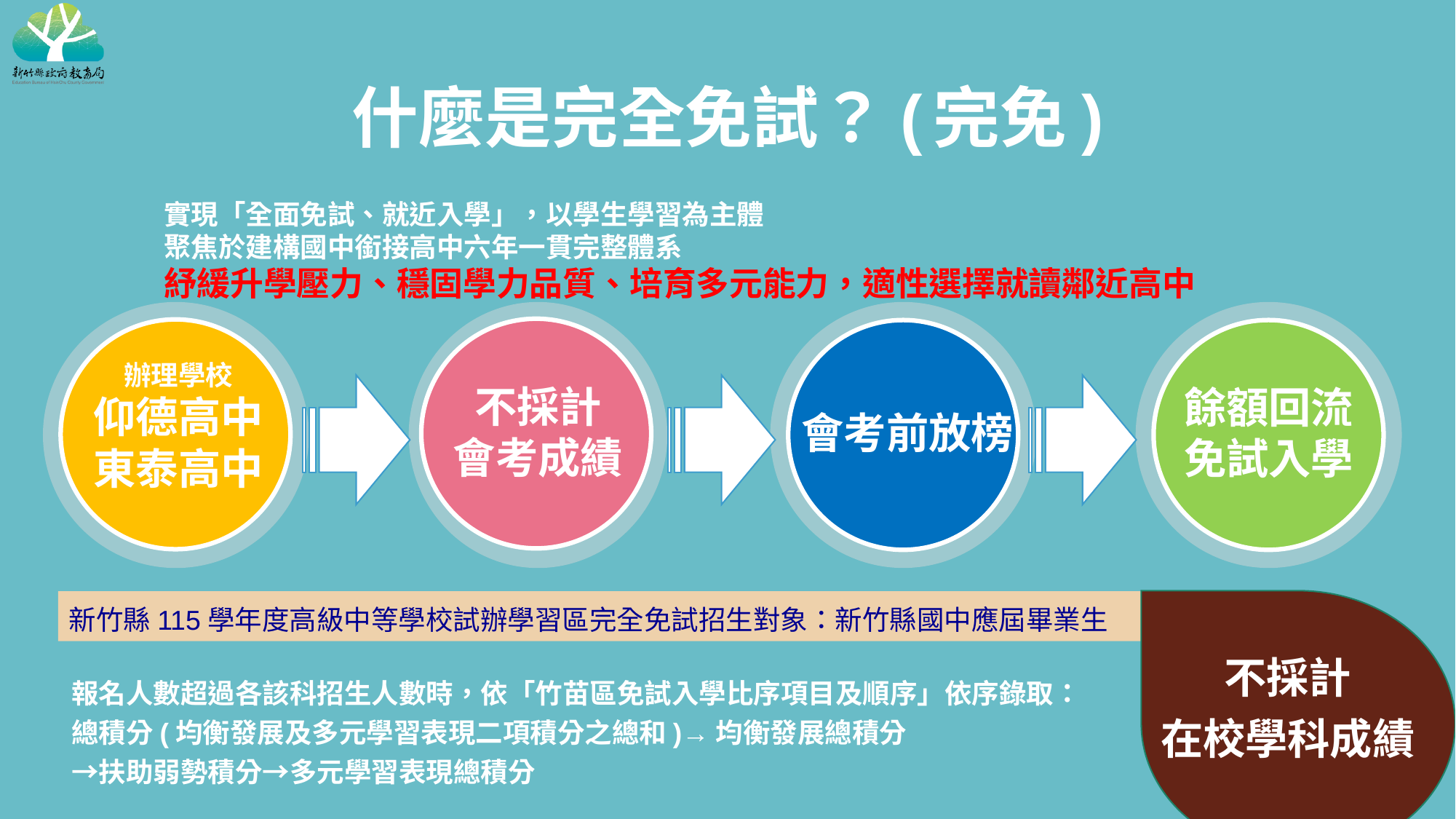

什麼是完全免試？(完免)
實現「全面免試、就近入學」，以學生學習為主體
聚焦於建構國中銜接高中六年一貫完整體系
紓緩升學壓力、穩固學力品質、培育多元能力，適性選擇就讀鄰近高中

辦理學校
仰德高中
東泰高中

不採計
會考成績

會考前放榜

餘額回流
免試入學

不採計
在校學科成績
新竹縣115學年度高級中等學校試辦學習區完全免試招生對象：新竹縣國中應屆畢業生
報名人數超過各該科招生人數時，依「竹苗區免試入學比序項目及順序」依序錄取：
總積分(均衡發展及多元學習表現二項積分之總和)→均衡發展總積分
→扶助弱勢積分→多元學習表現總積分